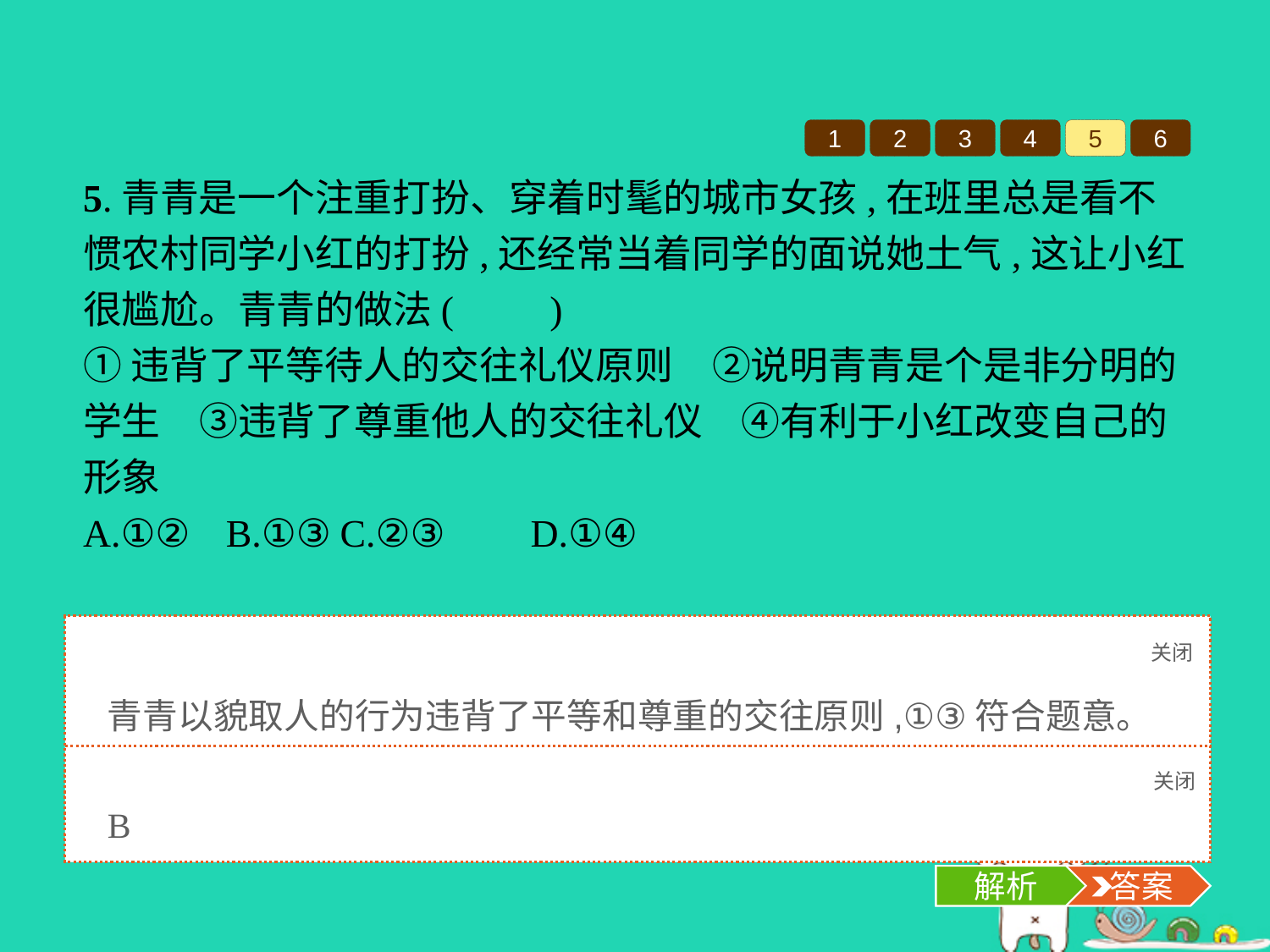

1
2
3
4
5
6
5.青青是一个注重打扮、穿着时髦的城市女孩,在班里总是看不惯农村同学小红的打扮,还经常当着同学的面说她土气,这让小红很尴尬。青青的做法(　　)
①违背了平等待人的交往礼仪原则　②说明青青是个是非分明的学生　③违背了尊重他人的交往礼仪　④有利于小红改变自己的形象
A.①②	B.①③	C.②③	D.①④

关闭
解析

青青以貌取人的行为违背了平等和尊重的交往原则,①③符合题意。

关闭
解析
  答案

B
解析
  答案